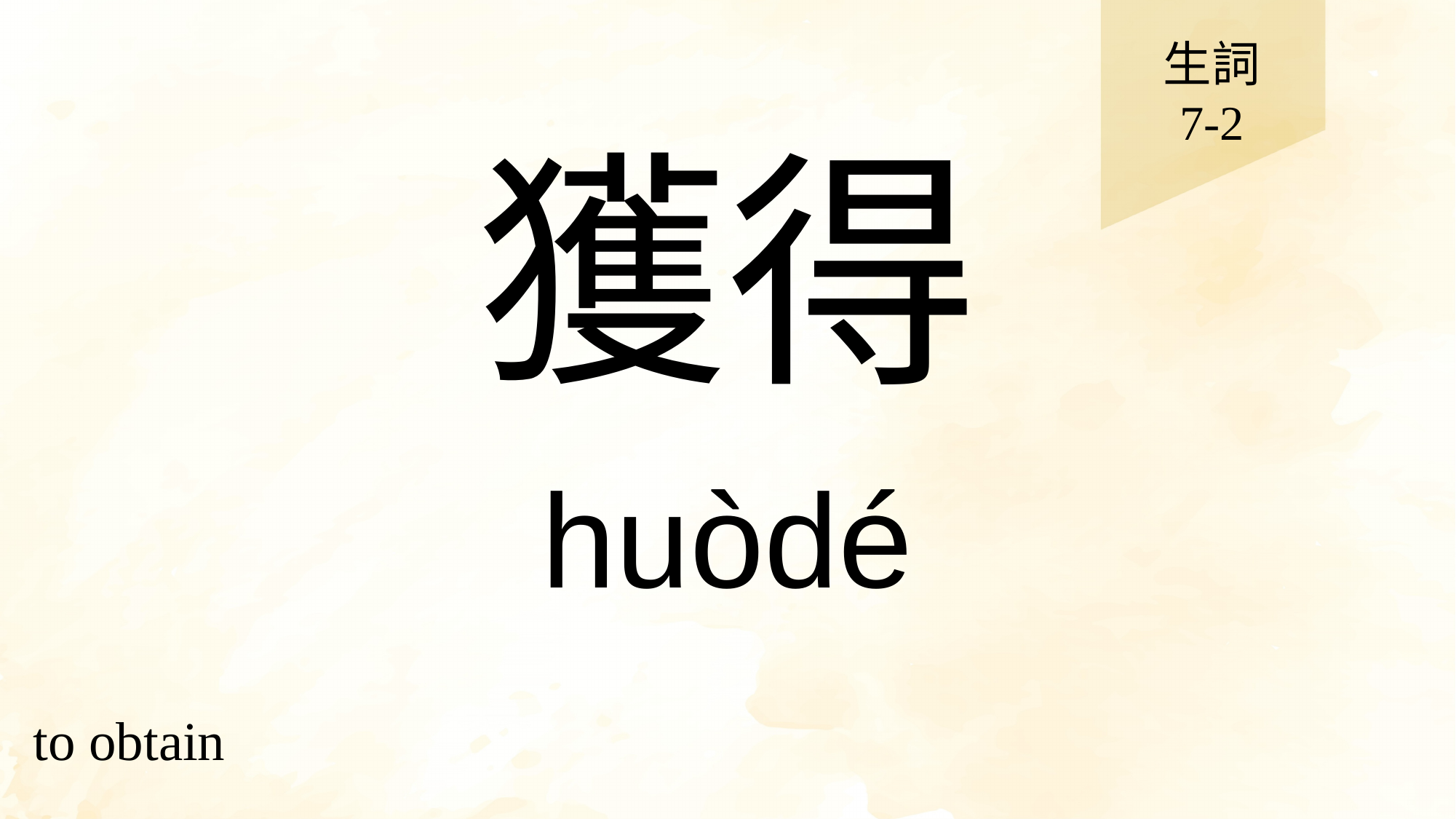

生詞
7-2
# 獲得
huòdé
to obtain